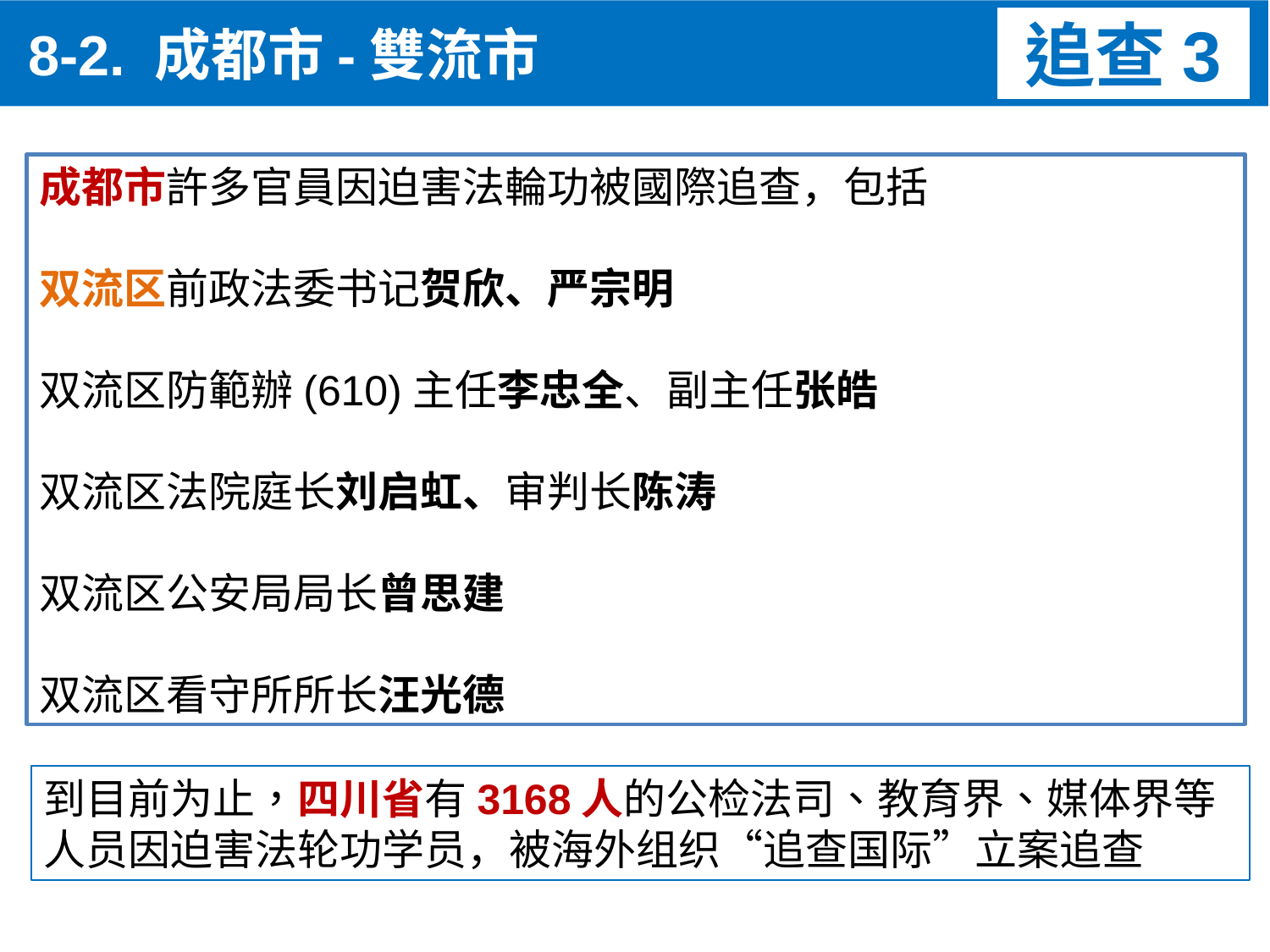

8-2. 成都市-雙流市
追查3
成都市許多官員因迫害法輪功被國際追查，包括

双流区前政法委书记贺欣、严宗明

双流区防範辦(610)主任李忠全、副主任张皓

双流区法院庭长刘启虹、审判长陈涛

双流区公安局局长曾思建

双流区看守所所长汪光德
到目前为止，四川省有3168人的公检法司、教育界、媒体界等人员因迫害法轮功学员，被海外组织“追查国际”立案追查